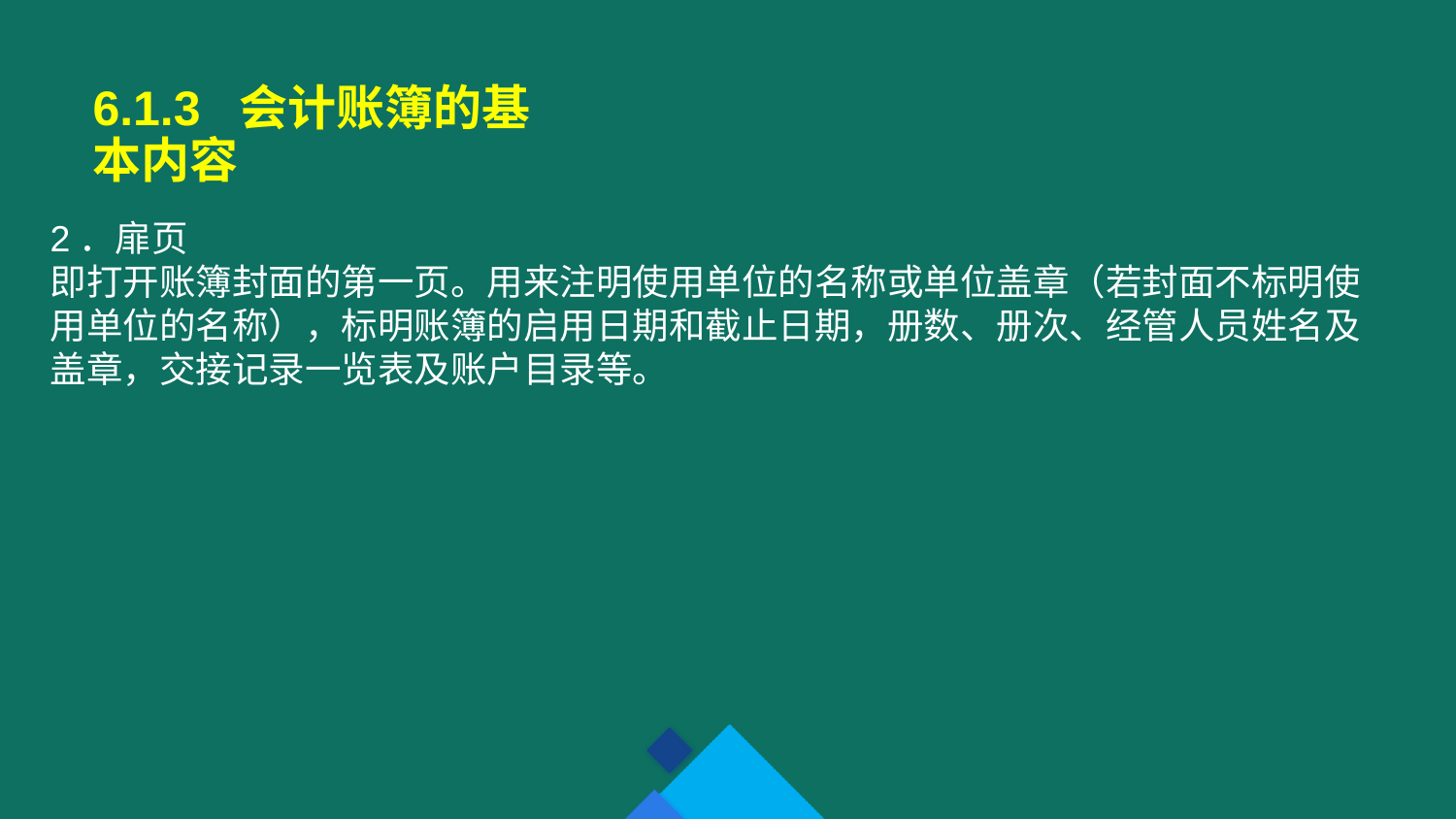

6.1.3  会计账簿的基
本内容

2．扉页
即打开账簿封面的第一页。用来注明使用单位的名称或单位盖章（若封面不标明使用单位的名称），标明账簿的启用日期和截止日期，册数、册次、经管人员姓名及盖章，交接记录一览表及账户目录等。